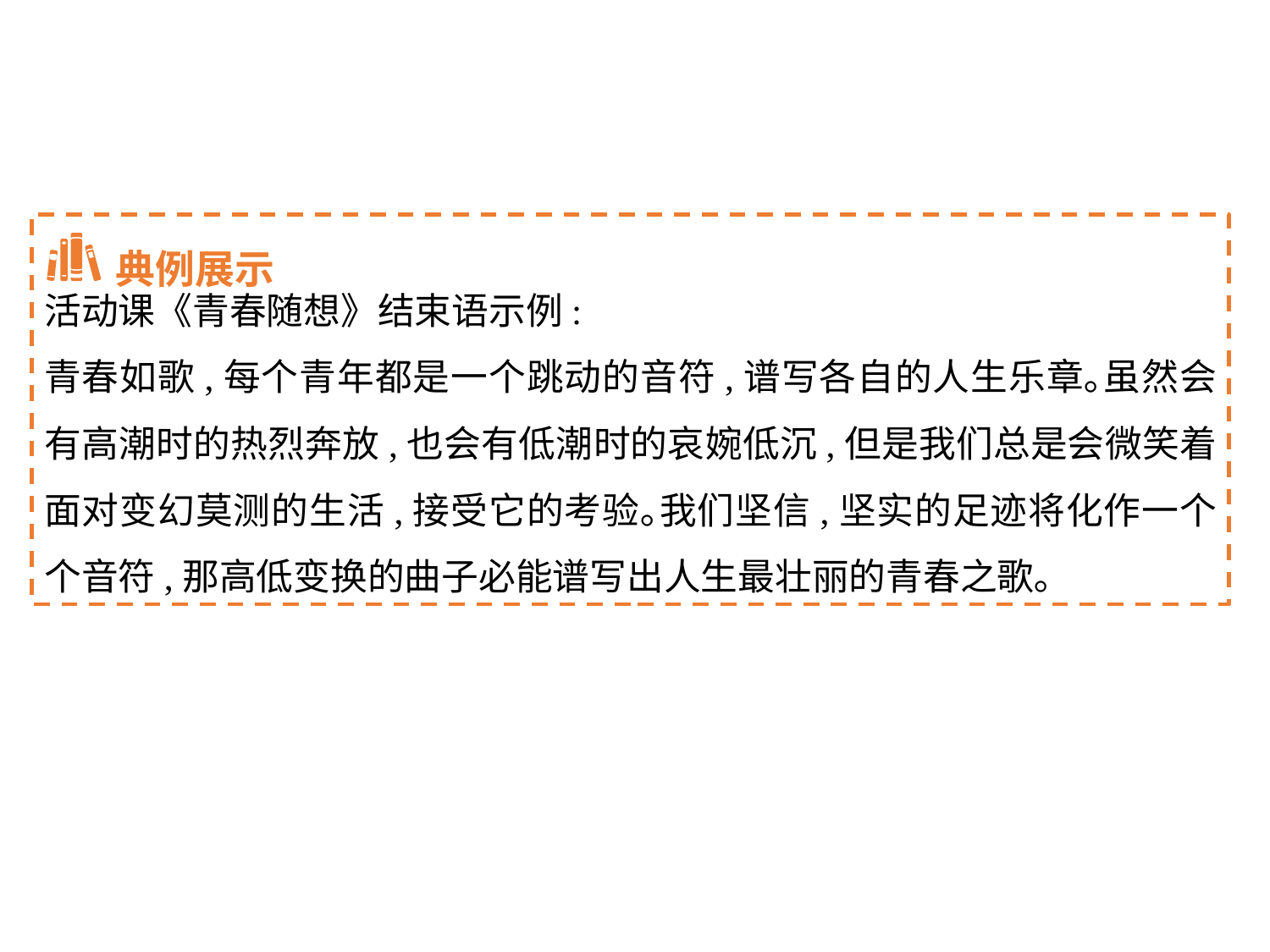

典例展示

活动课《青春随想》结束语示例:
青春如歌,每个青年都是一个跳动的音符,谱写各自的人生乐章｡虽然会有高潮时的热烈奔放,也会有低潮时的哀婉低沉,但是我们总是会微笑着面对变幻莫测的生活,接受它的考验｡我们坚信,坚实的足迹将化作一个个音符,那高低变换的曲子必能谱写出人生最壮丽的青春之歌｡